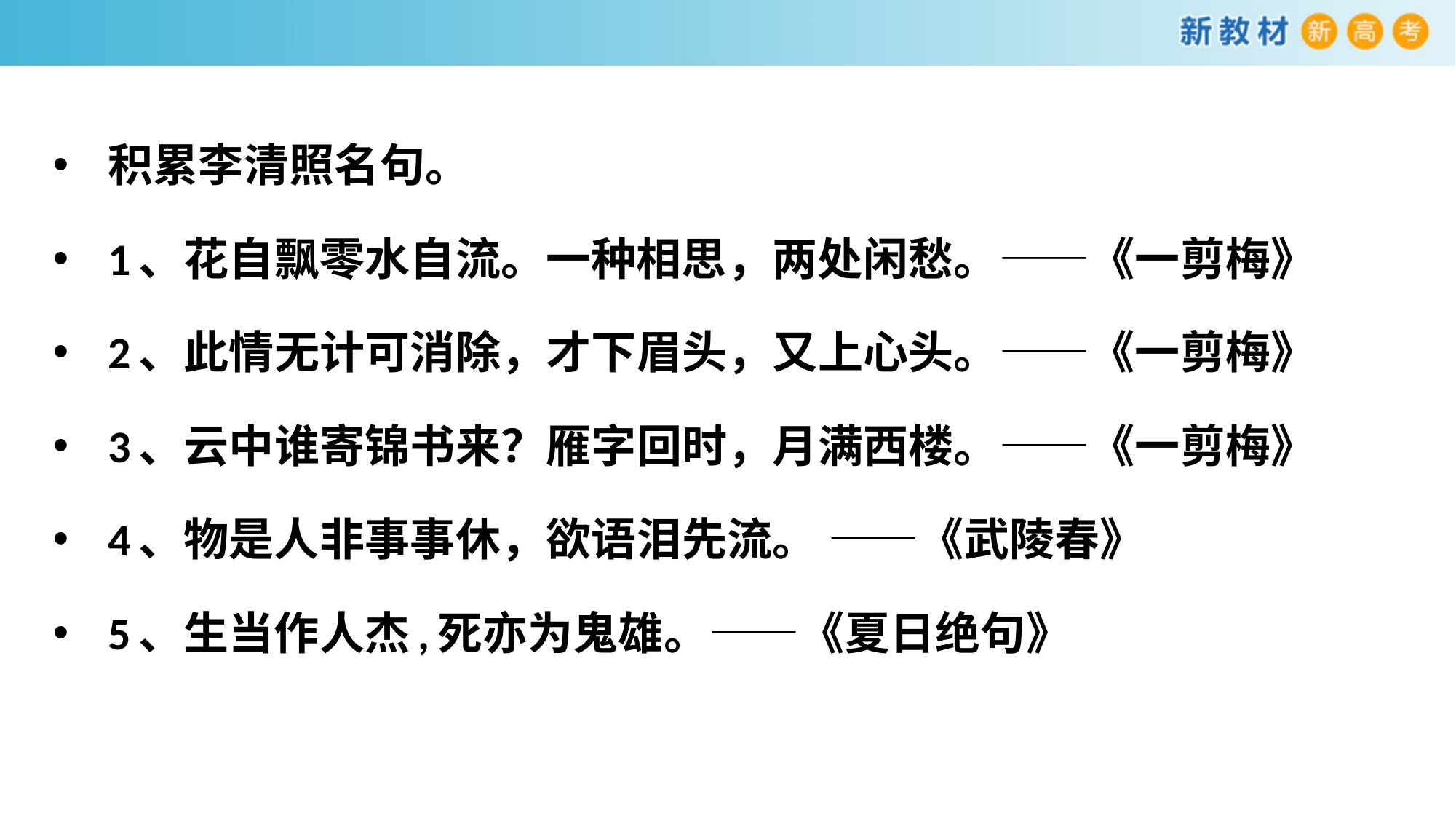

积累李清照名句。
1、花自飘零水自流。一种相思，两处闲愁。——《一剪梅》
2、此情无计可消除，才下眉头，又上心头。——《一剪梅》
3、云中谁寄锦书来？雁字回时，月满西楼。——《一剪梅》
4、物是人非事事休，欲语泪先流。 ——《武陵春》
5、生当作人杰,死亦为鬼雄。——《夏日绝句》